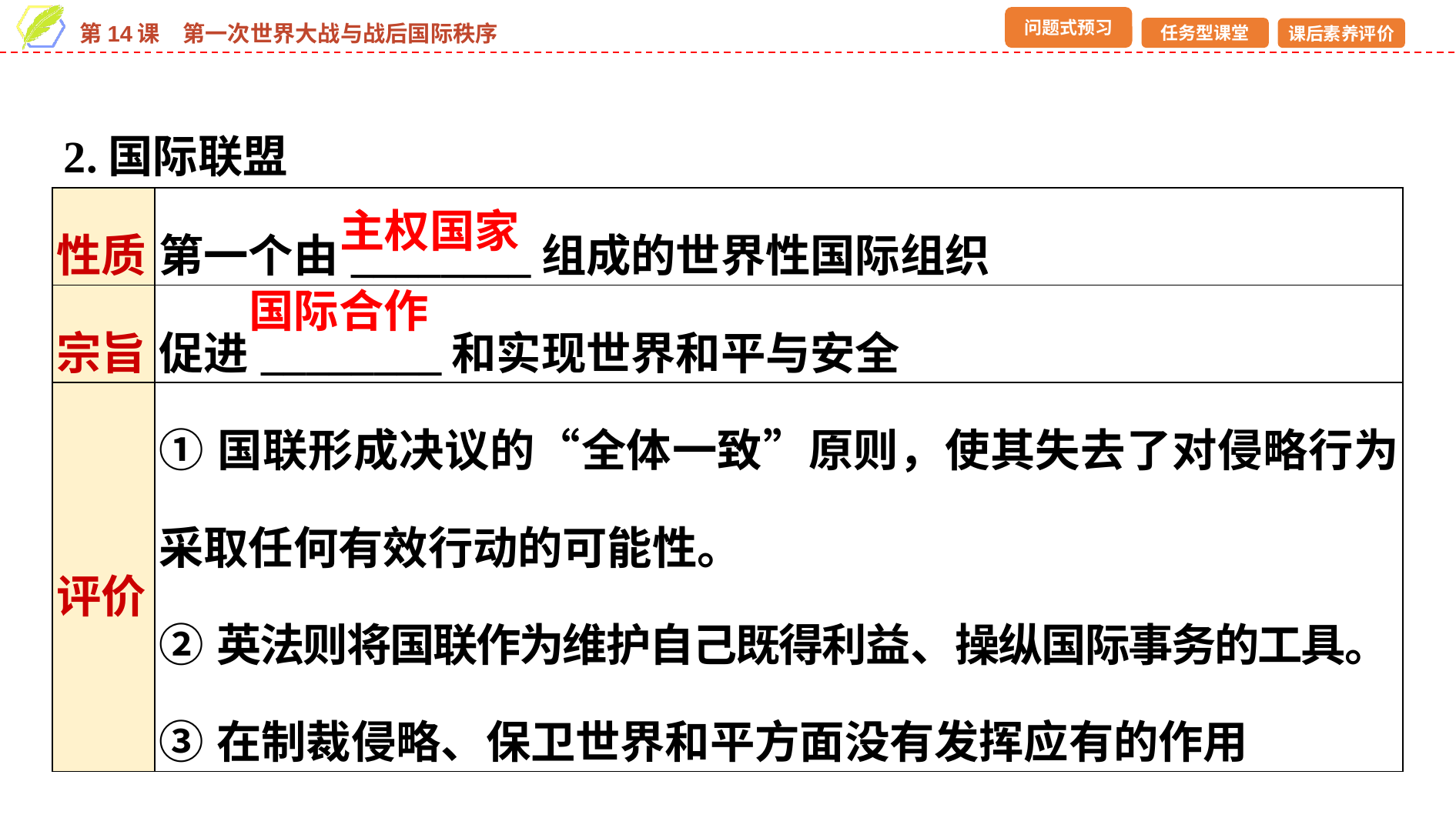

2.国际联盟
| 性质 | 第一个由\_\_\_\_\_\_\_\_组成的世界性国际组织 |
| --- | --- |
| 宗旨 | 促进\_\_\_\_\_\_\_\_和实现世界和平与安全 |
| 评价 | ①国联形成决议的“全体一致”原则，使其失去了对侵略行为采取任何有效行动的可能性。 ②英法则将国联作为维护自己既得利益、操纵国际事务的工具。 ③在制裁侵略、保卫世界和平方面没有发挥应有的作用 |
主权国家
国际合作